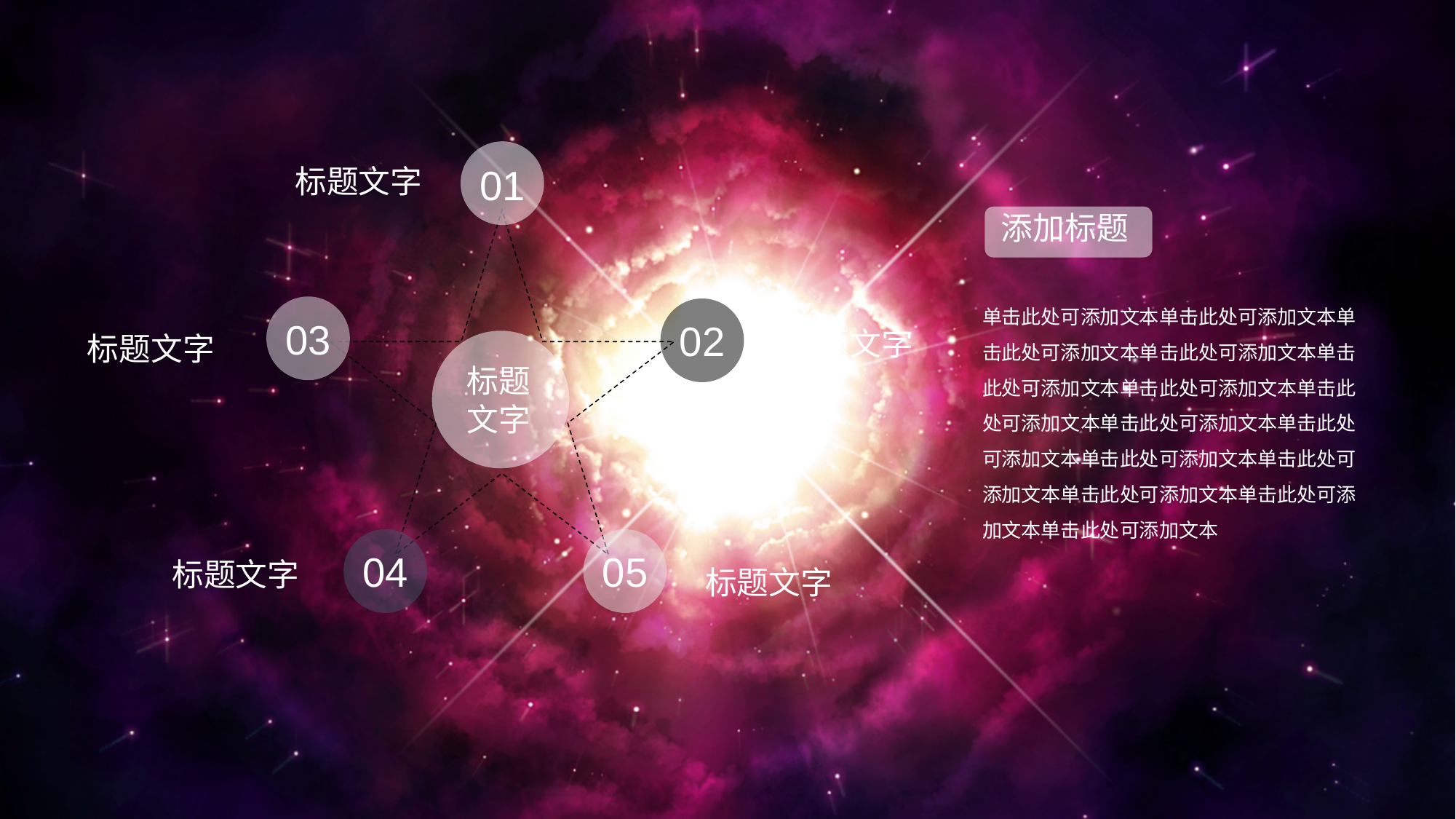

01
标题文字

03

02
标题文字
标题文字

标题
文字

04

05
标题文字
标题文字
添加标题

单击此处可添加文本单击此处可添加文本单击此处可添加文本单击此处可添加文本单击此处可添加文本单击此处可添加文本单击此处可添加文本单击此处可添加文本单击此处可添加文本单击此处可添加文本单击此处可添加文本单击此处可添加文本单击此处可添加文本单击此处可添加文本